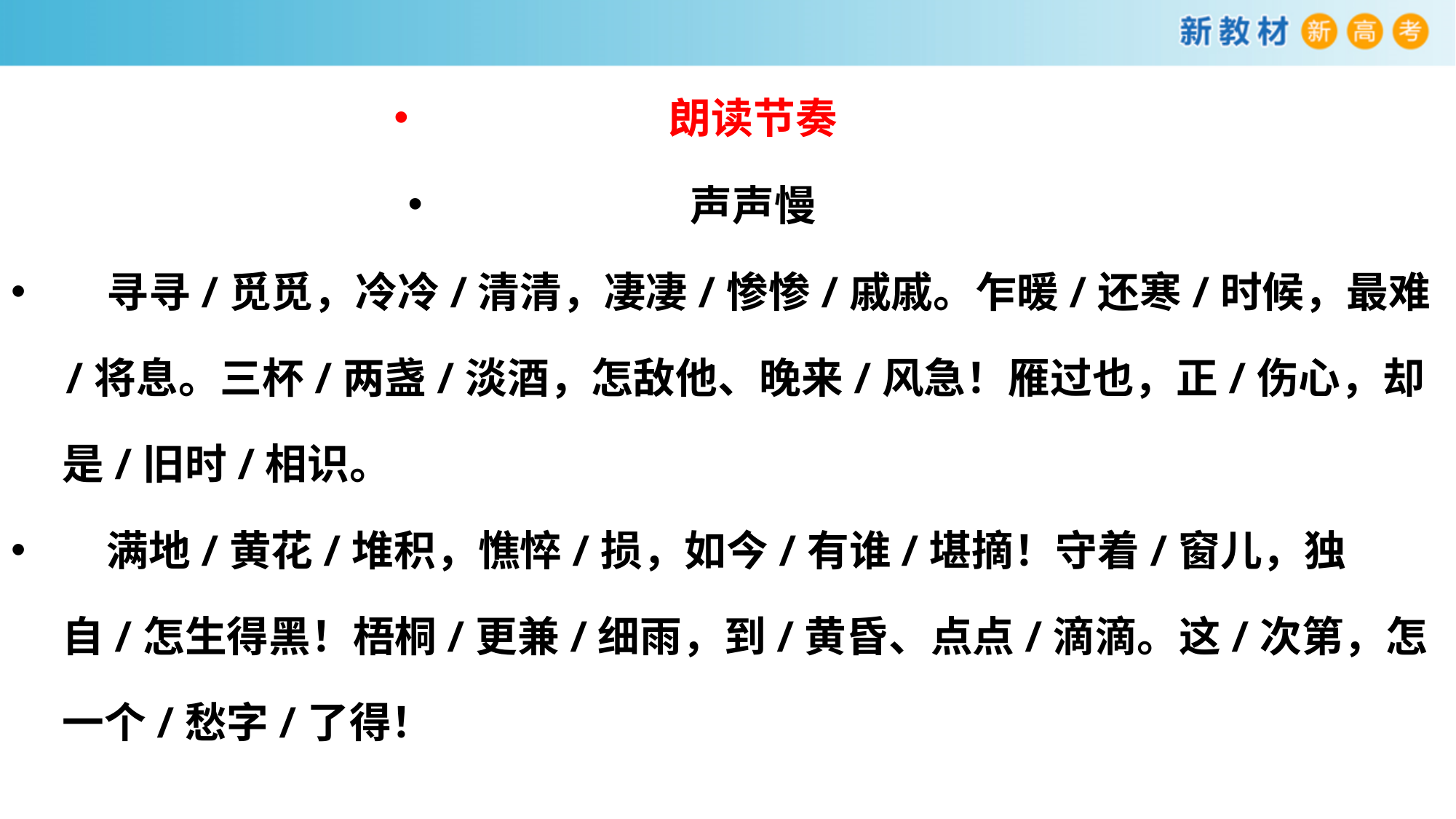

朗读节奏
声声慢
    寻寻/觅觅，冷冷/清清，凄凄/惨惨/戚戚。乍暖/还寒/时候，最难/将息。三杯/两盏/淡酒，怎敌他、晚来/风急！雁过也，正/伤心，却是/旧时/相识。
    满地/黄花/堆积，憔悴/损，如今/有谁/堪摘！守着/窗儿，独自/怎生得黑！梧桐/更兼/细雨，到/黄昏、点点/滴滴。这/次第，怎一个/愁字/了得！